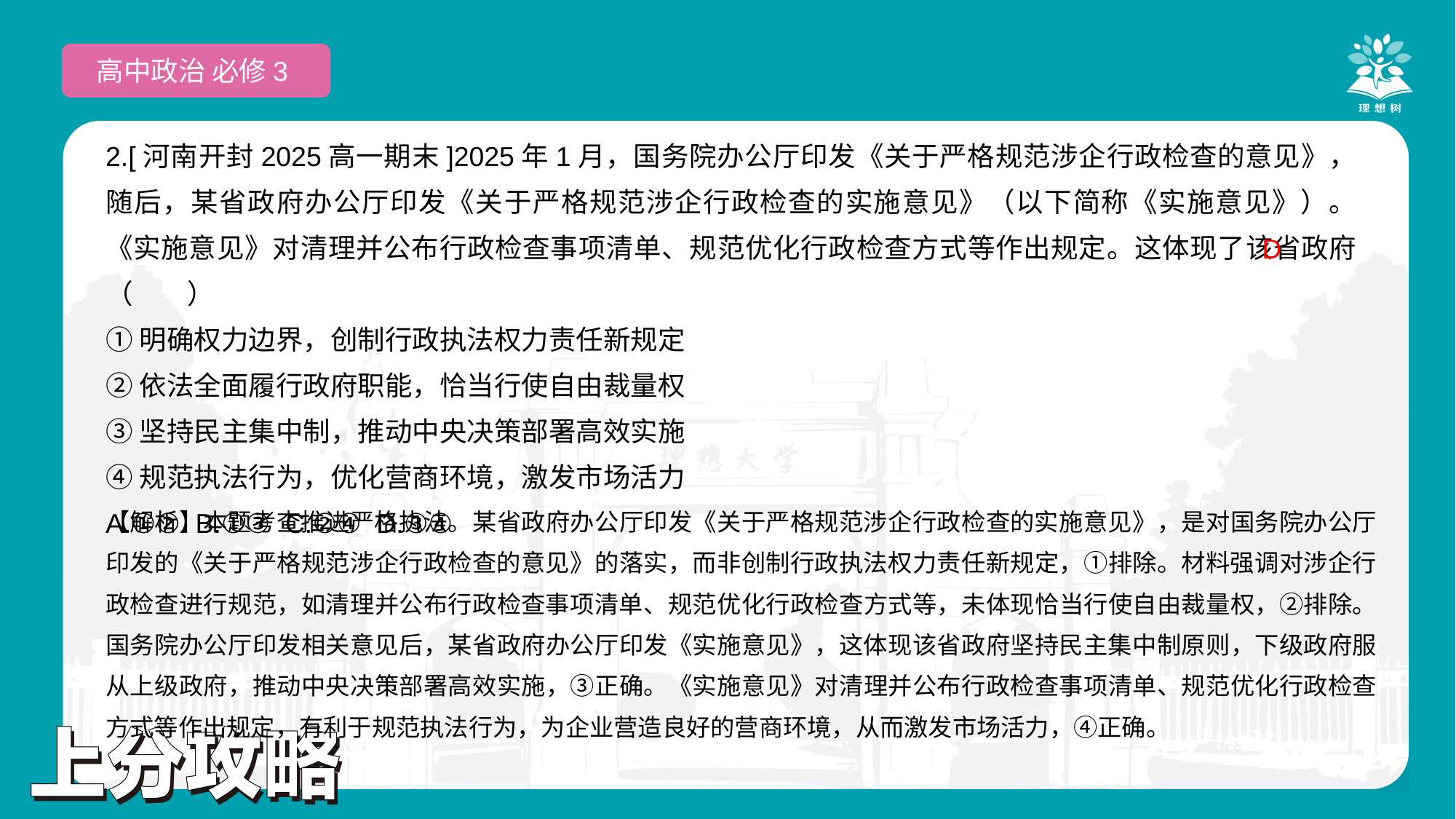

高中政治 必修3
2.[河南开封2025高一期末]2025年1月，国务院办公厅印发《关于严格规范涉企行政检查的意见》，随后，某省政府办公厅印发《关于严格规范涉企行政检查的实施意见》（以下简称《实施意见》）。《实施意见》对清理并公布行政检查事项清单、规范优化行政检查方式等作出规定。这体现了该省政府（　　）
①明确权力边界，创制行政执法权力责任新规定
②依法全面履行政府职能，恰当行使自由裁量权
③坚持民主集中制，推动中央决策部署高效实施
④规范执法行为，优化营商环境，激发市场活力
A.①②  B.①③  C.②④  D.③④
 D
【解析】本题考查推进严格执法。某省政府办公厅印发《关于严格规范涉企行政检查的实施意见》，是对国务院办公厅印发的《关于严格规范涉企行政检查的意见》的落实，而非创制行政执法权力责任新规定，①排除。材料强调对涉企行政检查进行规范，如清理并公布行政检查事项清单、规范优化行政检查方式等，未体现恰当行使自由裁量权，②排除。国务院办公厅印发相关意见后，某省政府办公厅印发《实施意见》，这体现该省政府坚持民主集中制原则，下级政府服从上级政府，推动中央决策部署高效实施，③正确。《实施意见》对清理并公布行政检查事项清单、规范优化行政检查方式等作出规定，有利于规范执法行为，为企业营造良好的营商环境，从而激发市场活力，④正确。